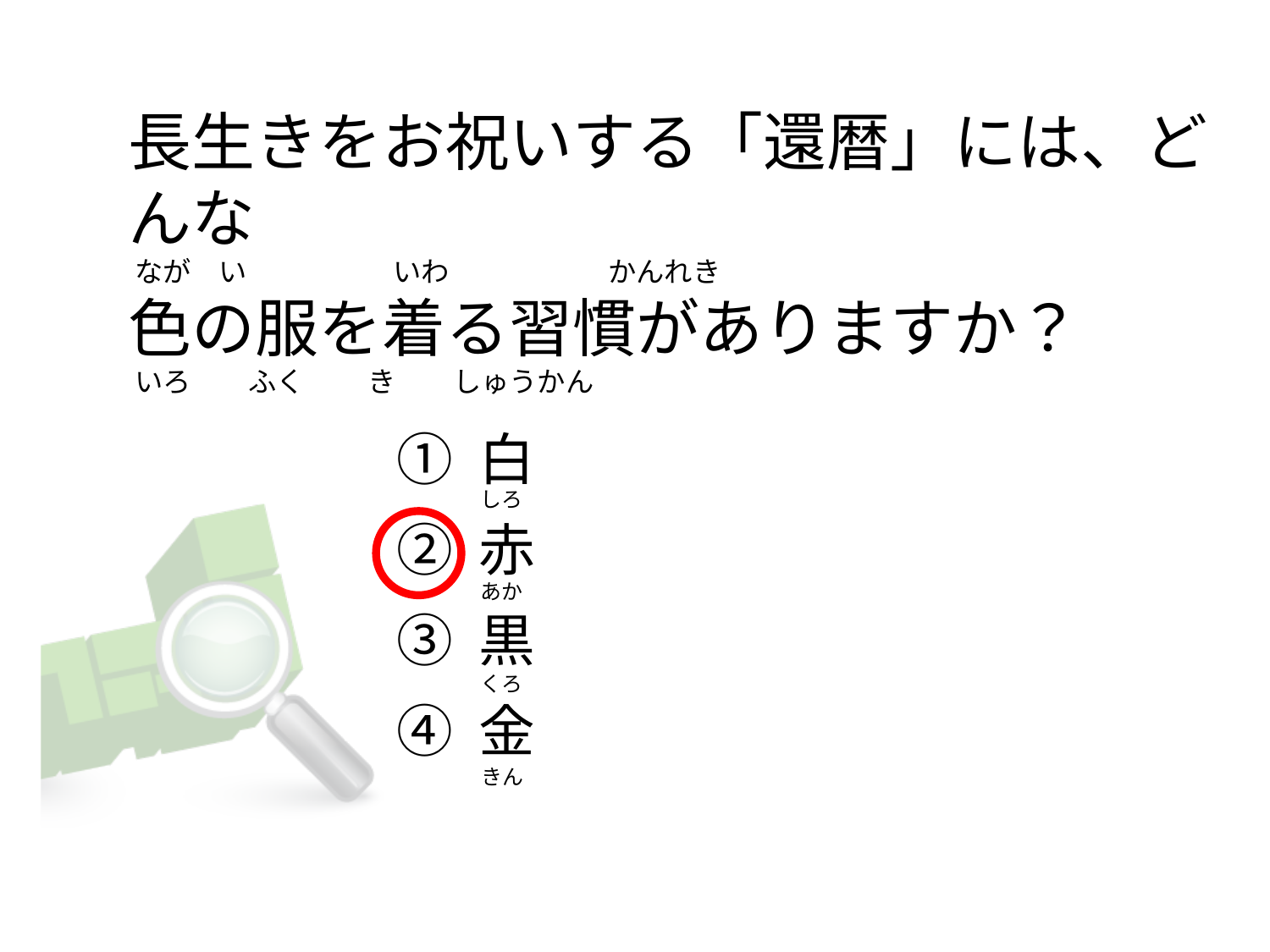

# 長生きをお祝いする「還暦」には、どんな  なが　い                       いわ                         かんれき     色の服を着る習慣がありますか？  いろ         ふく          き         しゅうかん
① 白
② 赤
③ 黒
④ 金
しろ

あか
くろ
きん